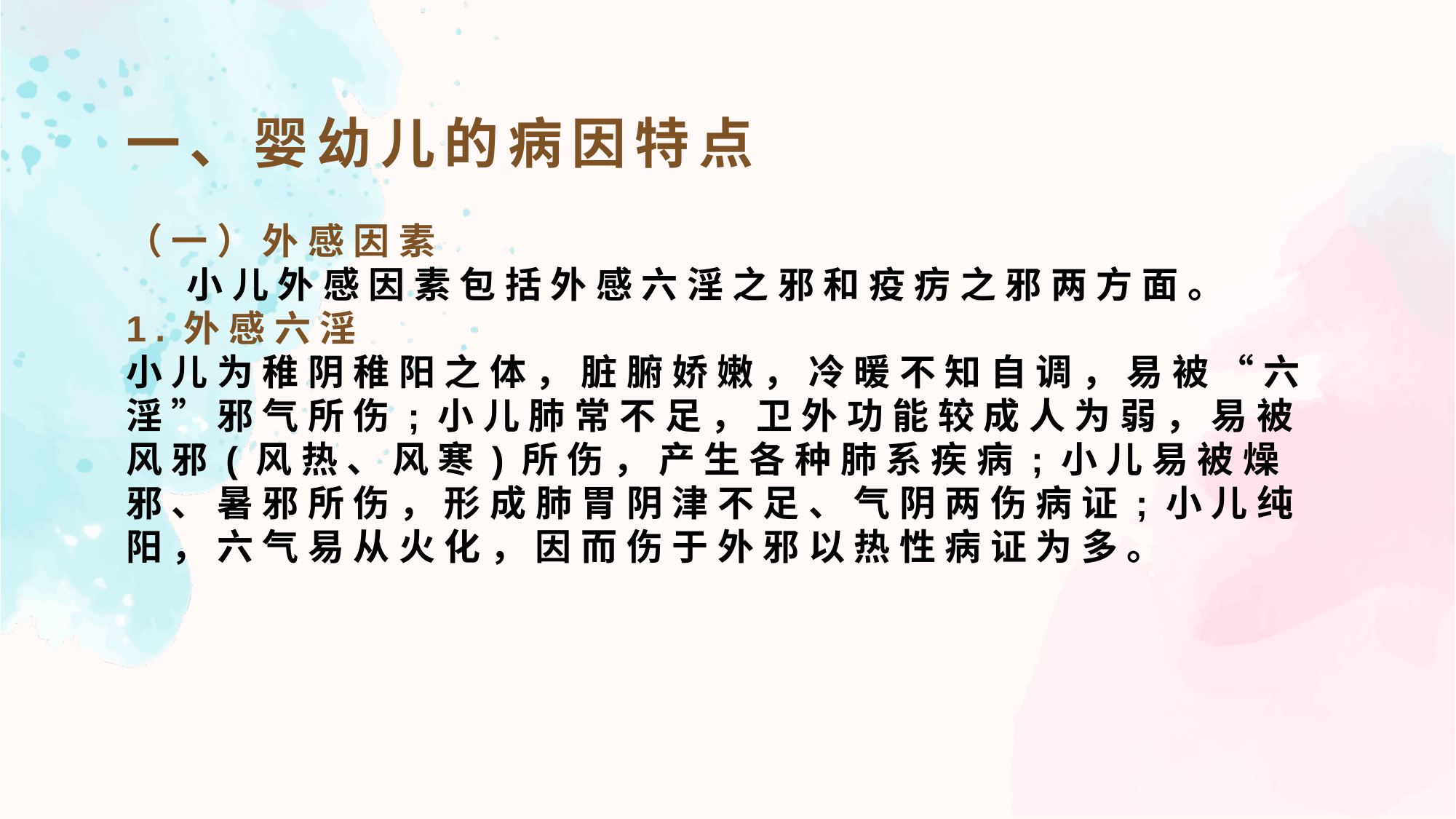

一、婴幼儿的病因特点

（一）外感因素
   小儿外感因素包括外感六淫之邪和疫疠之邪两方面。
1.外感六淫
小儿为稚阴稚阳之体，脏腑娇嫩，冷暖不知自调，易被“六淫”邪气所伤;小儿肺常不足，卫外功能较成人为弱，易被风邪(风热、风寒)所伤，产生各种肺系疾病;小儿易被燥邪、暑邪所伤，形成肺胃阴津不足、气阴两伤病证;小儿纯阳，六气易从火化，因而伤于外邪以热性病证为多。